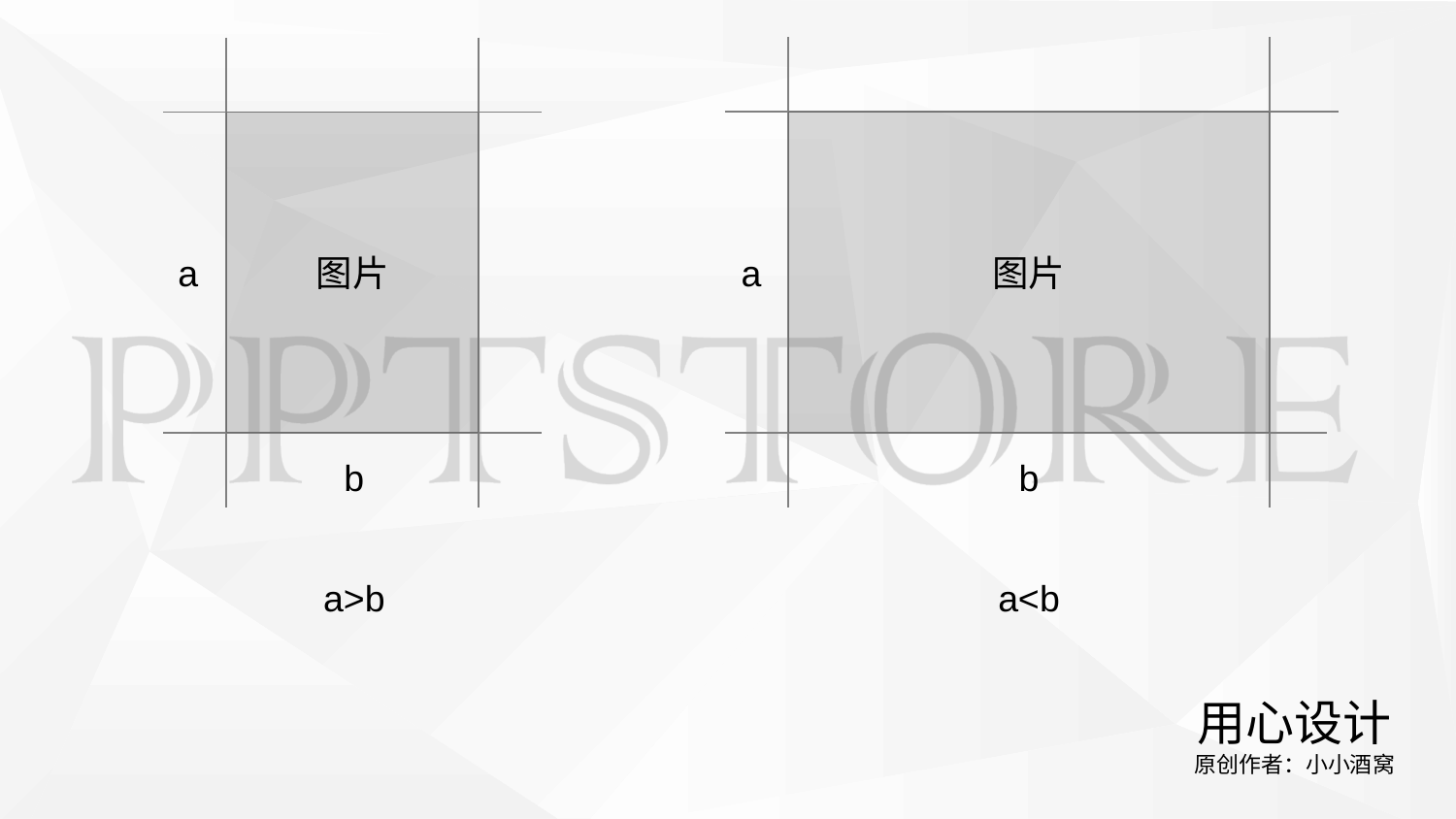

图片
图片
a
a
b
b
a>b
a<b